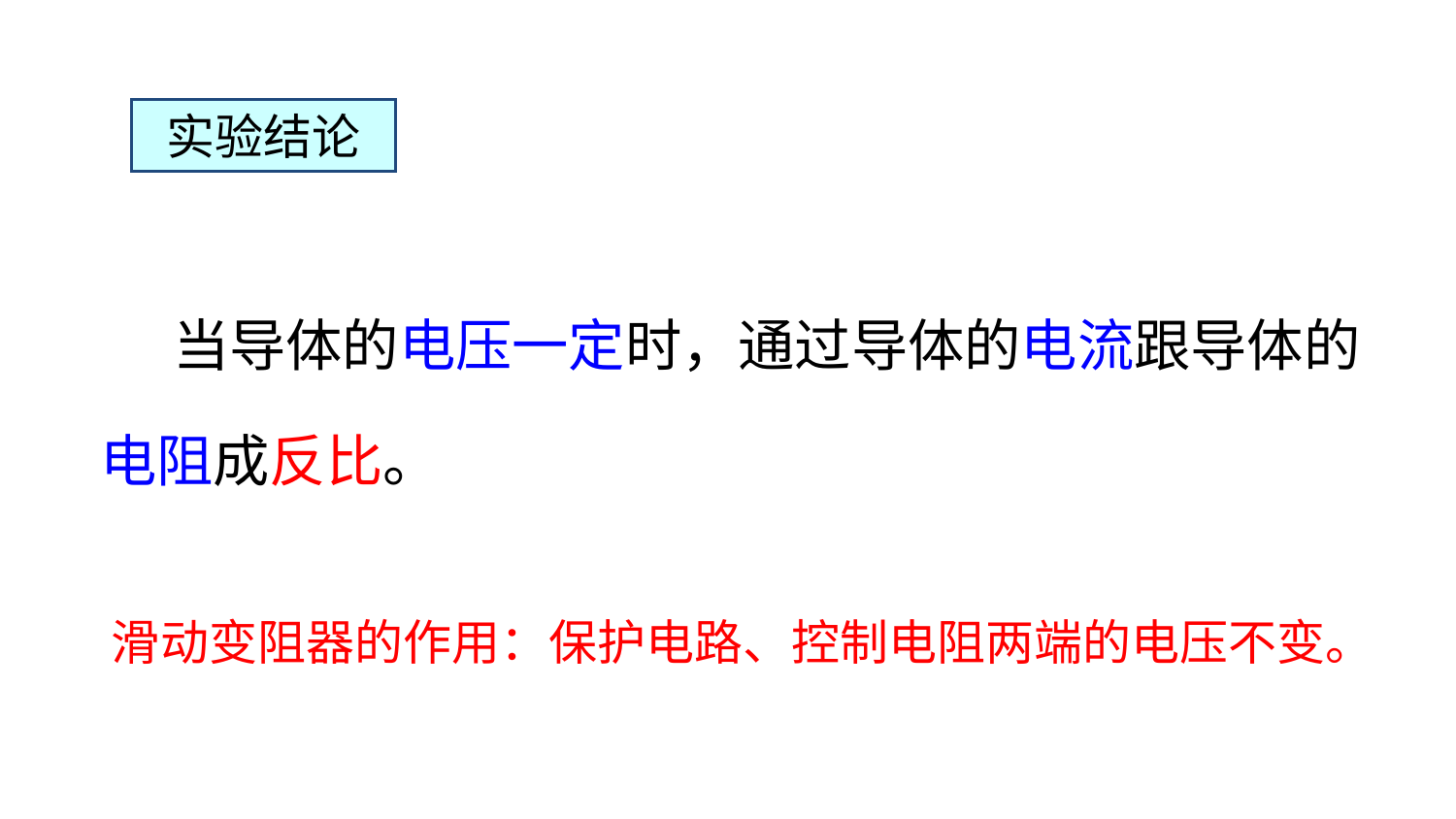

实验结论
当导体的电压一定时，通过导体的电流跟导体的电阻成反比。
滑动变阻器的作用：保护电路、控制电阻两端的电压不变。